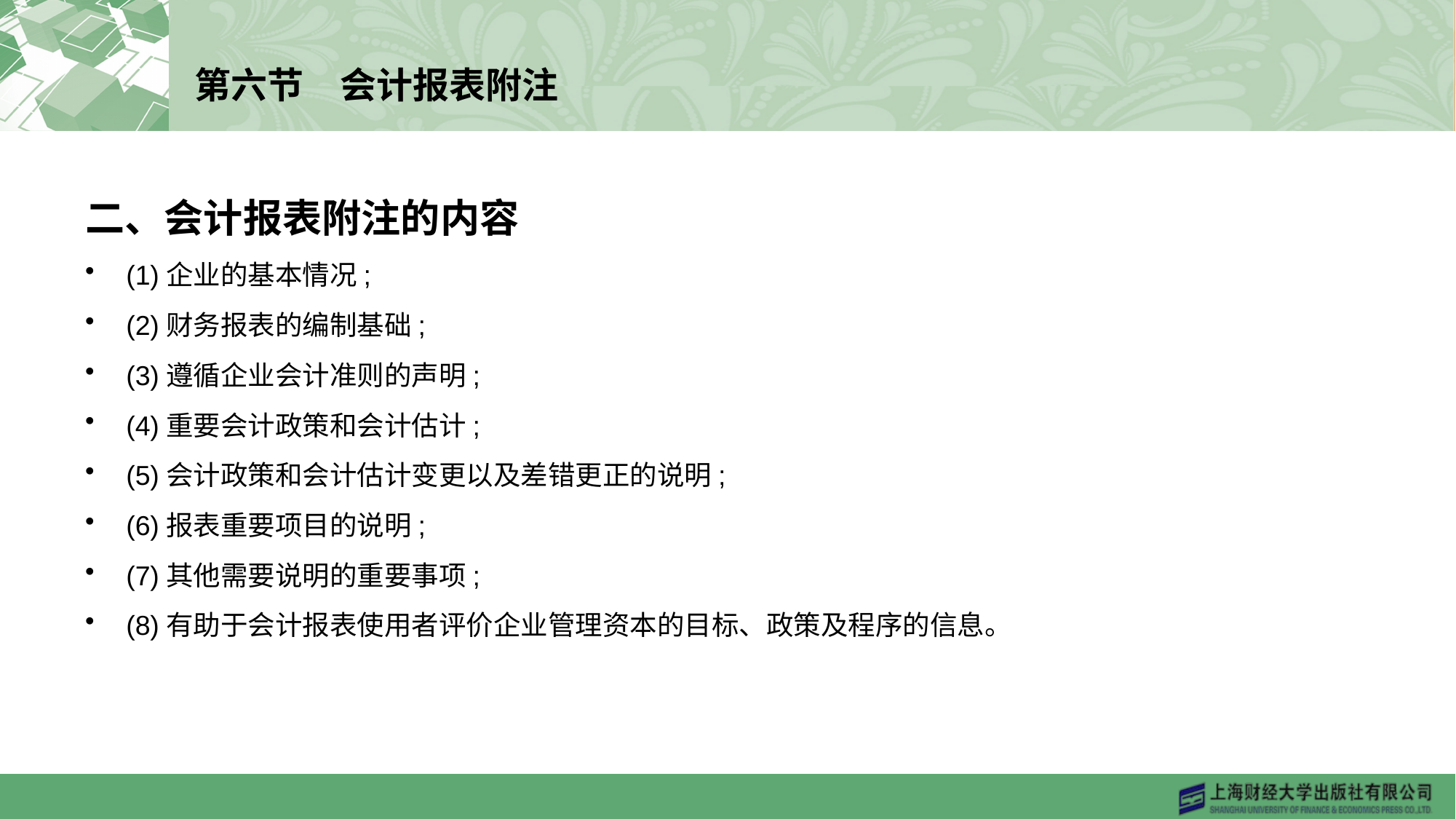

# 第六节　会计报表附注
二、会计报表附注的内容
(1)企业的基本情况;
(2)财务报表的编制基础;
(3)遵循企业会计准则的声明;
(4)重要会计政策和会计估计;
(5)会计政策和会计估计变更以及差错更正的说明;
(6)报表重要项目的说明;
(7)其他需要说明的重要事项;
(8)有助于会计报表使用者评价企业管理资本的目标、政策及程序的信息。